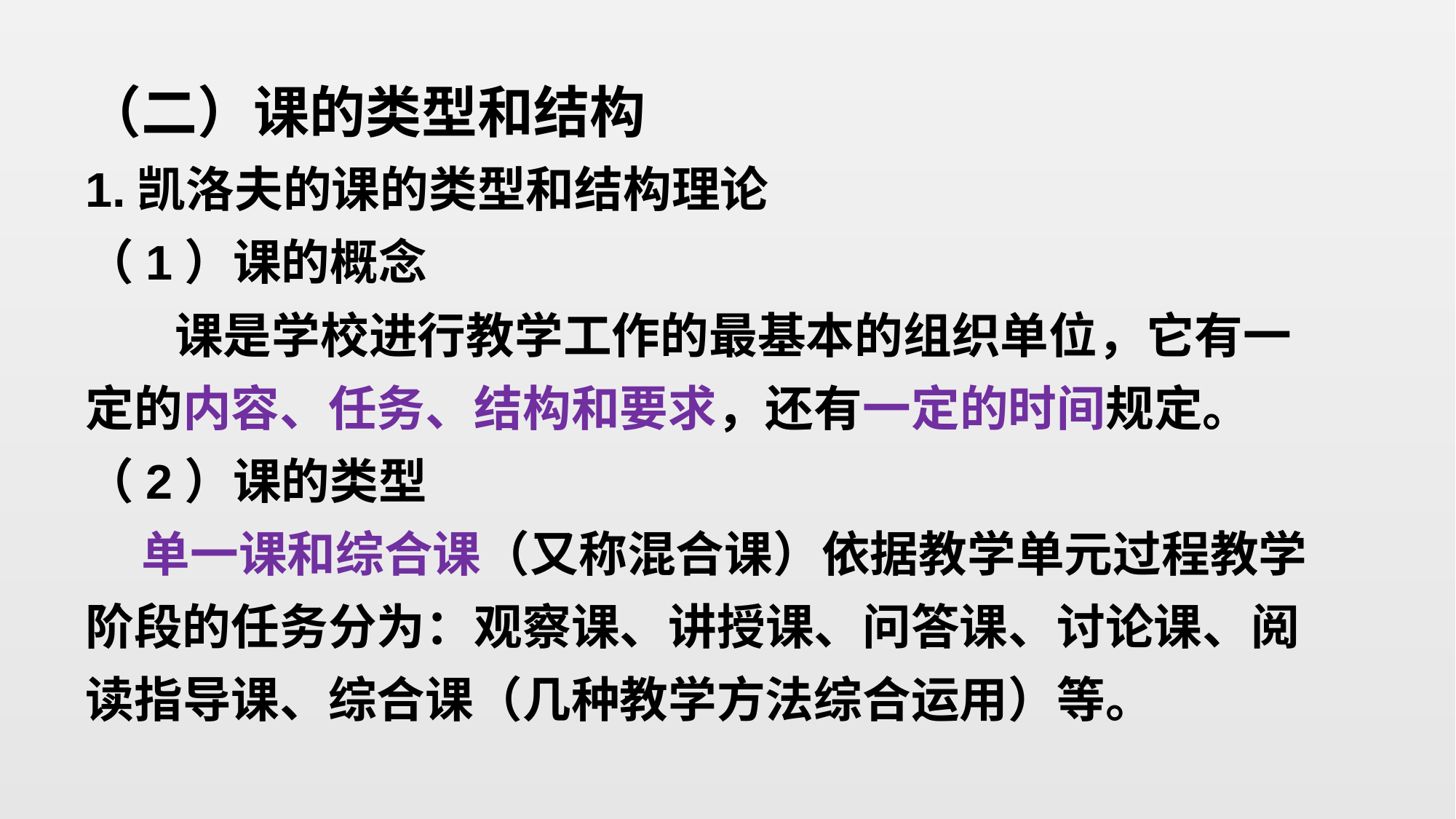

（二）课的类型和结构
1.凯洛夫的课的类型和结构理论
（1）课的概念
       课是学校进行教学工作的最基本的组织单位，它有一定的内容、任务、结构和要求，还有一定的时间规定。
（2）课的类型
    单一课和综合课（又称混合课）依据教学单元过程教学阶段的任务分为：观察课、讲授课、问答课、讨论课、阅读指导课、综合课（几种教学方法综合运用）等。